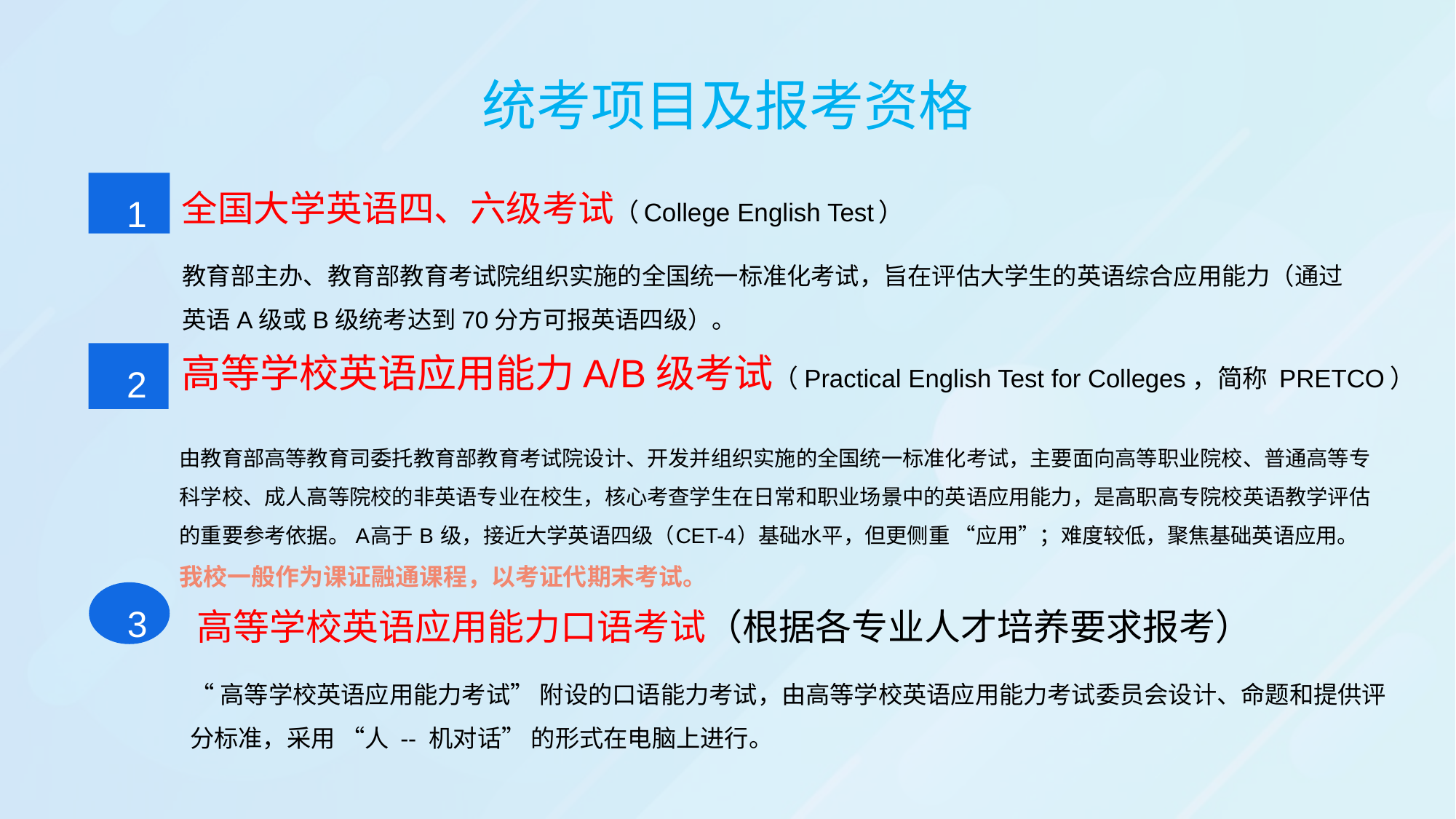

统考项目及报考资格
1
全国大学英语四、六级考试（College English Test）
教育部主办、教育部教育考试院组织实施的全国统一标准化考试，旨在评估大学生的英语综合应用能力（通过英语A级或B级统考达到70分方可报英语四级）。

高等学校英语应用能力A/B级考试（Practical English Test for Colleges，简称 PRETCO）
2
由教育部高等教育司委托教育部教育考试院设计、开发并组织实施的全国统一标准化考试，主要面向高等职业院校、普通高等专科学校、成人高等院校的非英语专业在校生，核心考查学生在日常和职业场景中的英语应用能力，是高职高专院校英语教学评估的重要参考依据。 A高于 B 级，接近大学英语四级（CET-4）基础水平，但更侧重 “应用”；难度较低，聚焦基础英语应用。我校一般作为课证融通课程，以考证代期末考试。

3
高等学校英语应用能力口语考试（根据各专业人才培养要求报考）
“高等学校英语应用能力考试” 附设的口语能力考试，由高等学校英语应用能力考试委员会设计、命题和提供评分标准，采用 “人 -- 机对话” 的形式在电脑上进行。